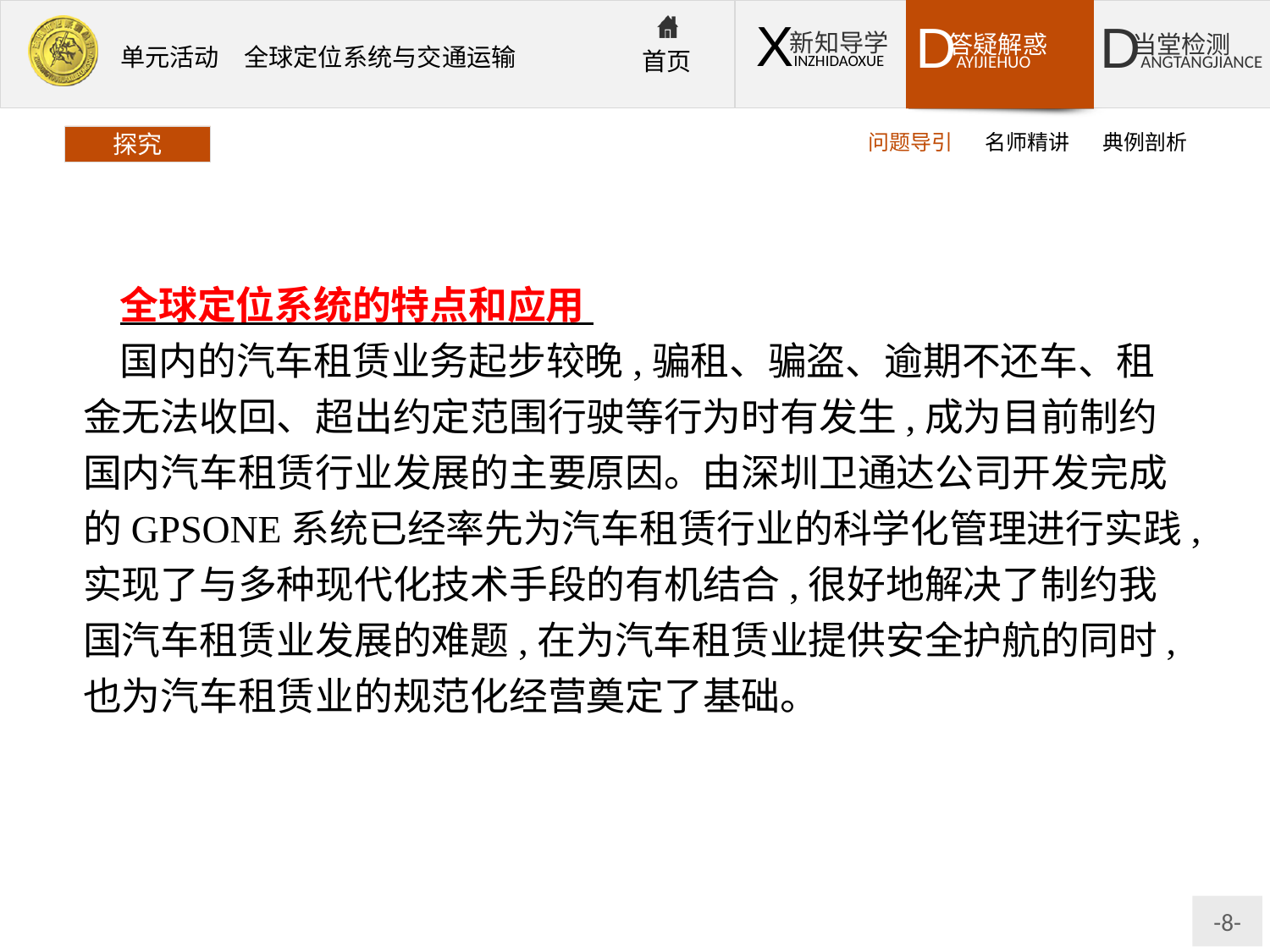

问题导引
名师精讲
典例剖析
探究
全球定位系统的特点和应用
国内的汽车租赁业务起步较晚,骗租、骗盗、逾期不还车、租金无法收回、超出约定范围行驶等行为时有发生,成为目前制约国内汽车租赁行业发展的主要原因。由深圳卫通达公司开发完成的GPSONE系统已经率先为汽车租赁行业的科学化管理进行实践,实现了与多种现代化技术手段的有机结合,很好地解决了制约我国汽车租赁业发展的难题,在为汽车租赁业提供安全护航的同时,也为汽车租赁业的规范化经营奠定了基础。